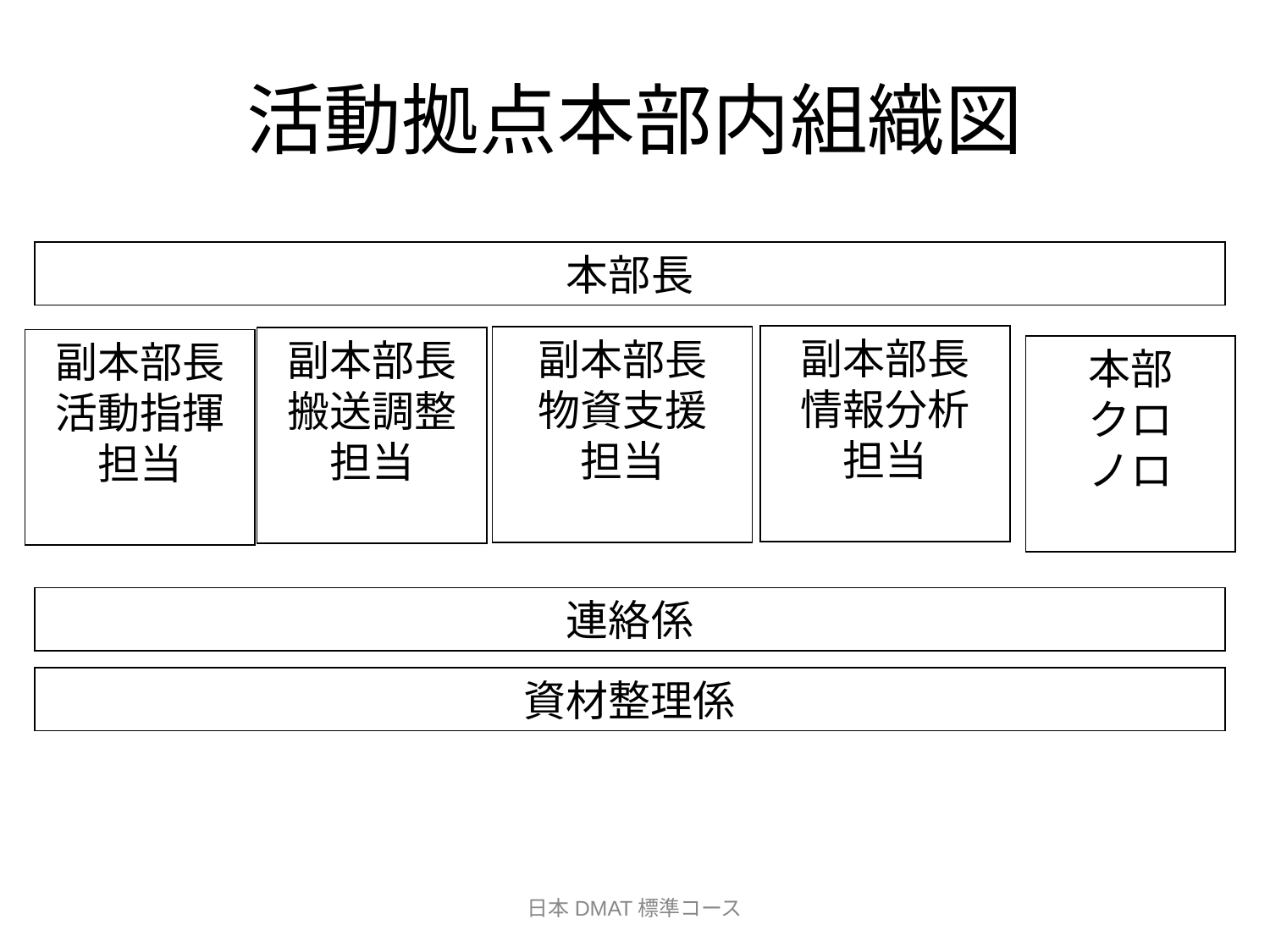

# 活動拠点本部内組織図
本部長
副本部長
情報分析
担当

副本部長
物資支援
担当

副本部長
搬送調整
担当

副本部長
活動指揮担当

本部
クロ
ノロ

連絡係
資材整理係
日本DMAT標準コース